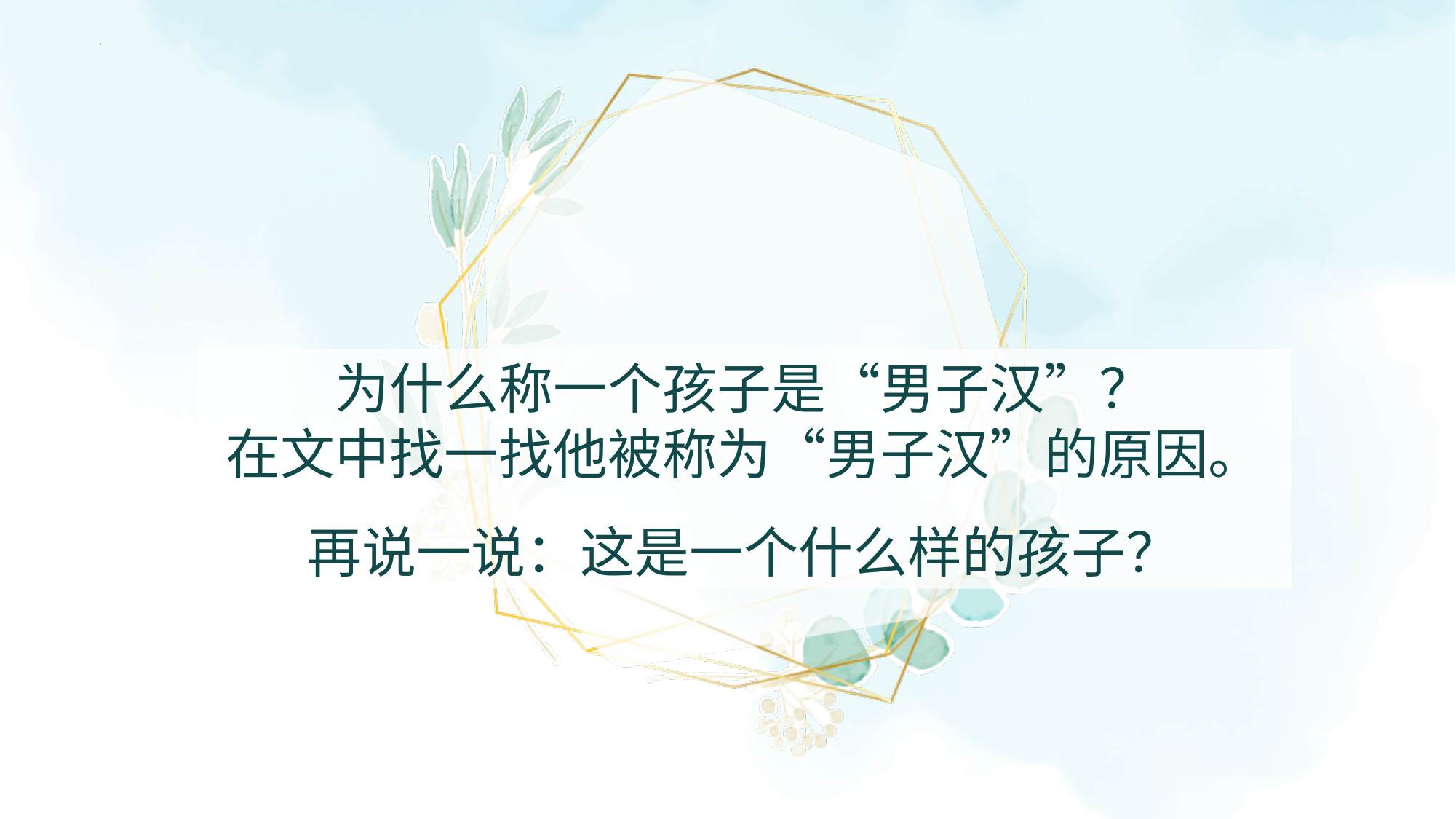

为什么称一个孩子是“男子汉”？
在文中找一找他被称为“男子汉”的原因。
再说一说：这是一个什么样的孩子？